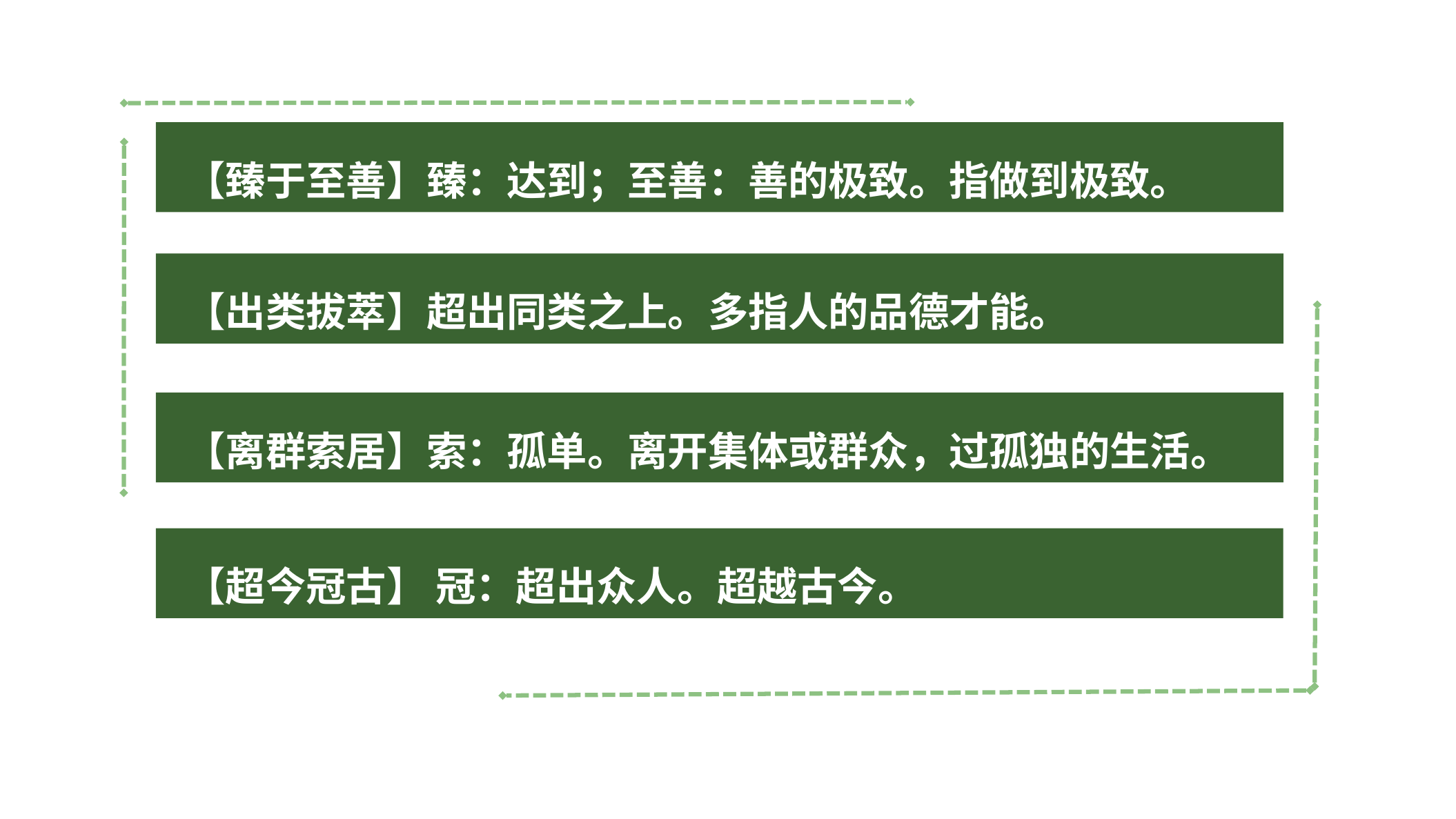

【臻于至善】臻：达到；至善：善的极致。指做到极致。
 【出类拔萃】超出同类之上。多指人的品德才能。
 【离群索居】索：孤单。离开集体或群众，过孤独的生活。
 【超今冠古】 冠：超出众人。超越古今。